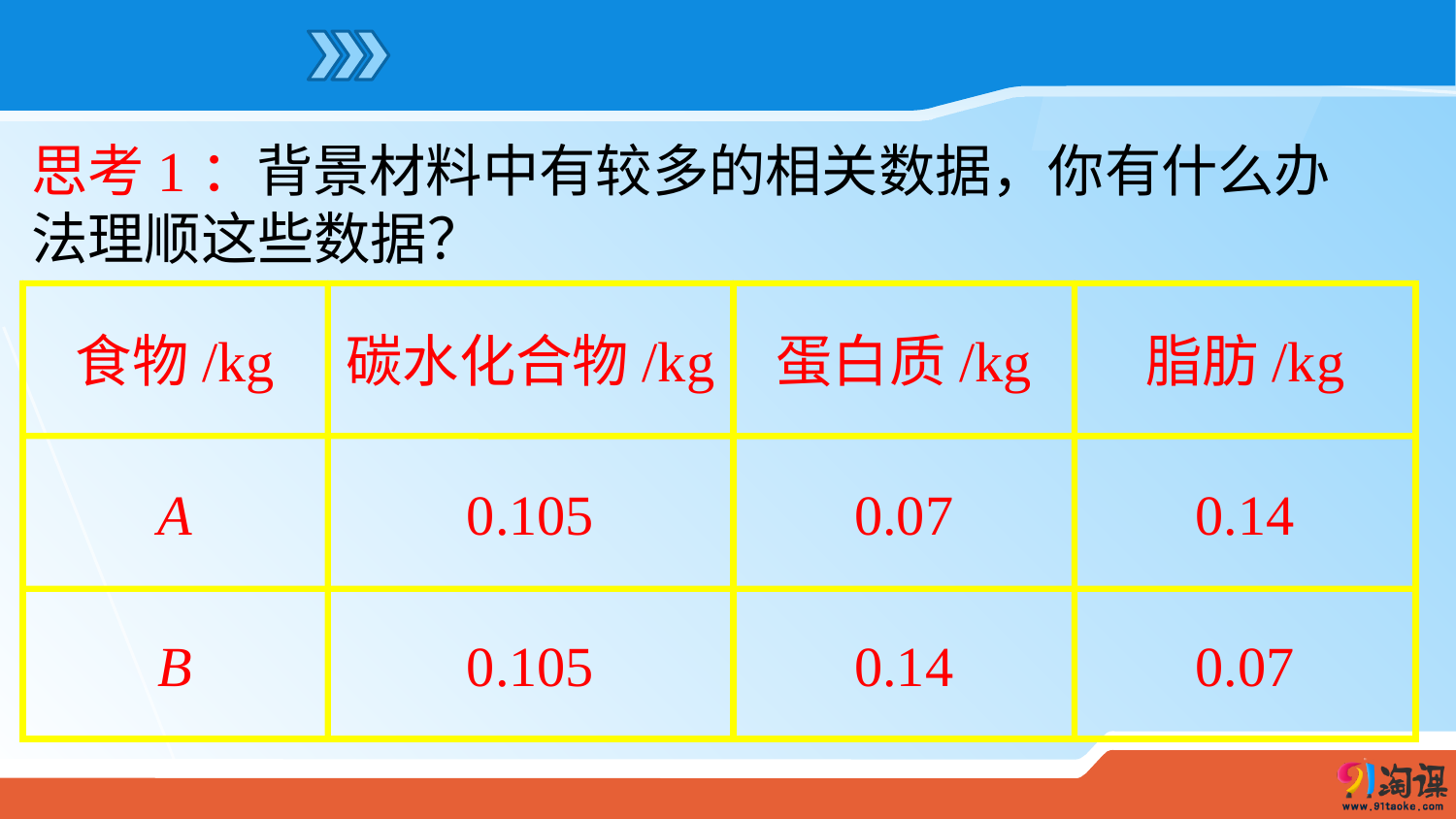

思考1：背景材料中有较多的相关数据，你有什么办法理顺这些数据？
食物/kg

碳水化合物/kg

蛋白质/kg

脂肪/kg

A

0.105
0.07
0.14
B

0.105
0.14
0.07